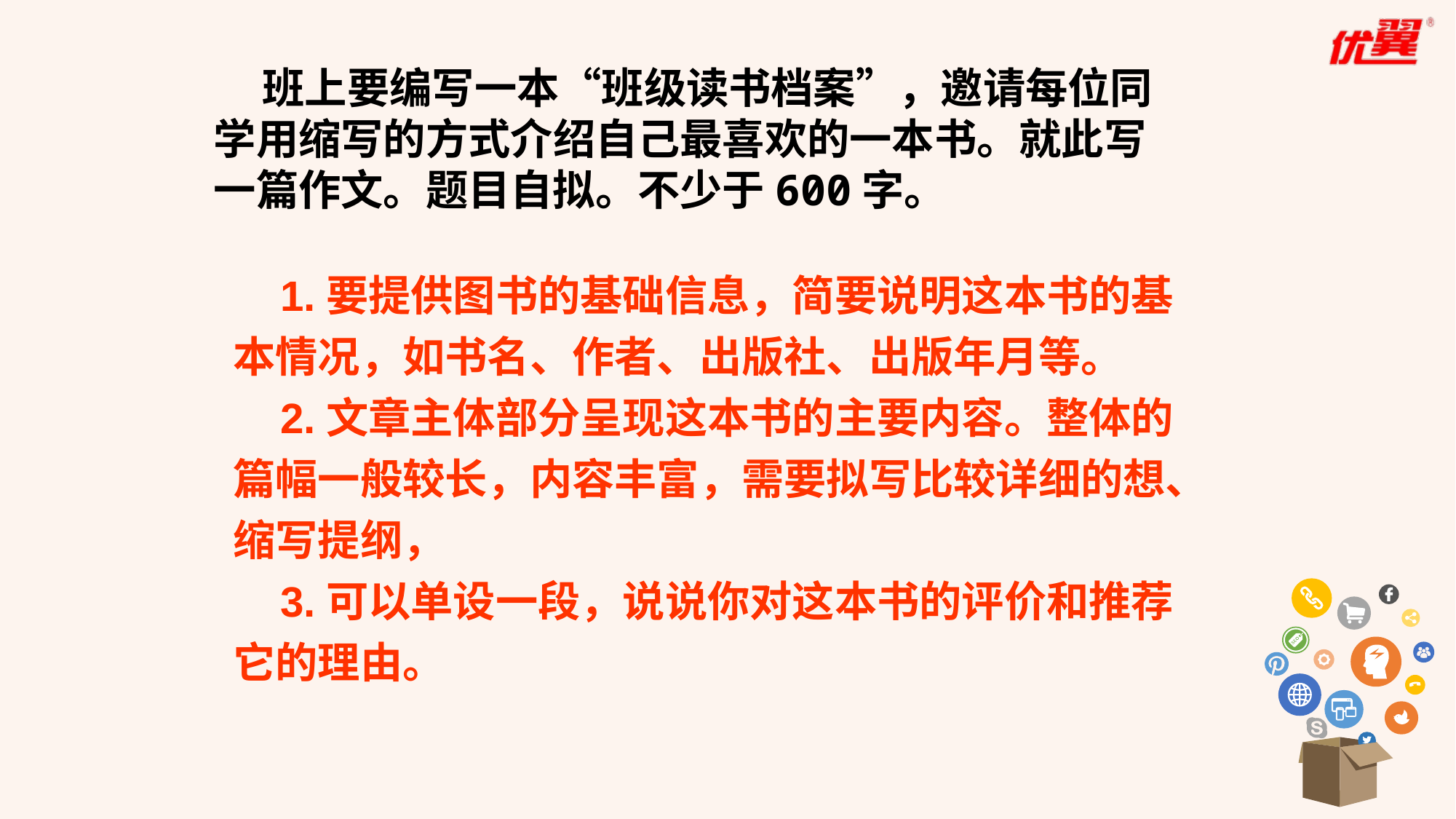

班上要编写一本“班级读书档案”，邀请每位同学用缩写的方式介绍自己最喜欢的一本书。就此写一篇作文。题目自拟。不少于600字。

    1.要提供图书的基础信息，简要说明这本书的基本情况，如书名、作者、出版社、出版年月等。
    2.文章主体部分呈现这本书的主要内容。整体的篇幅一般较长，内容丰富，需要拟写比较详细的想、缩写提纲，
    3.可以单设一段，说说你对这本书的评价和推荐它的理由。